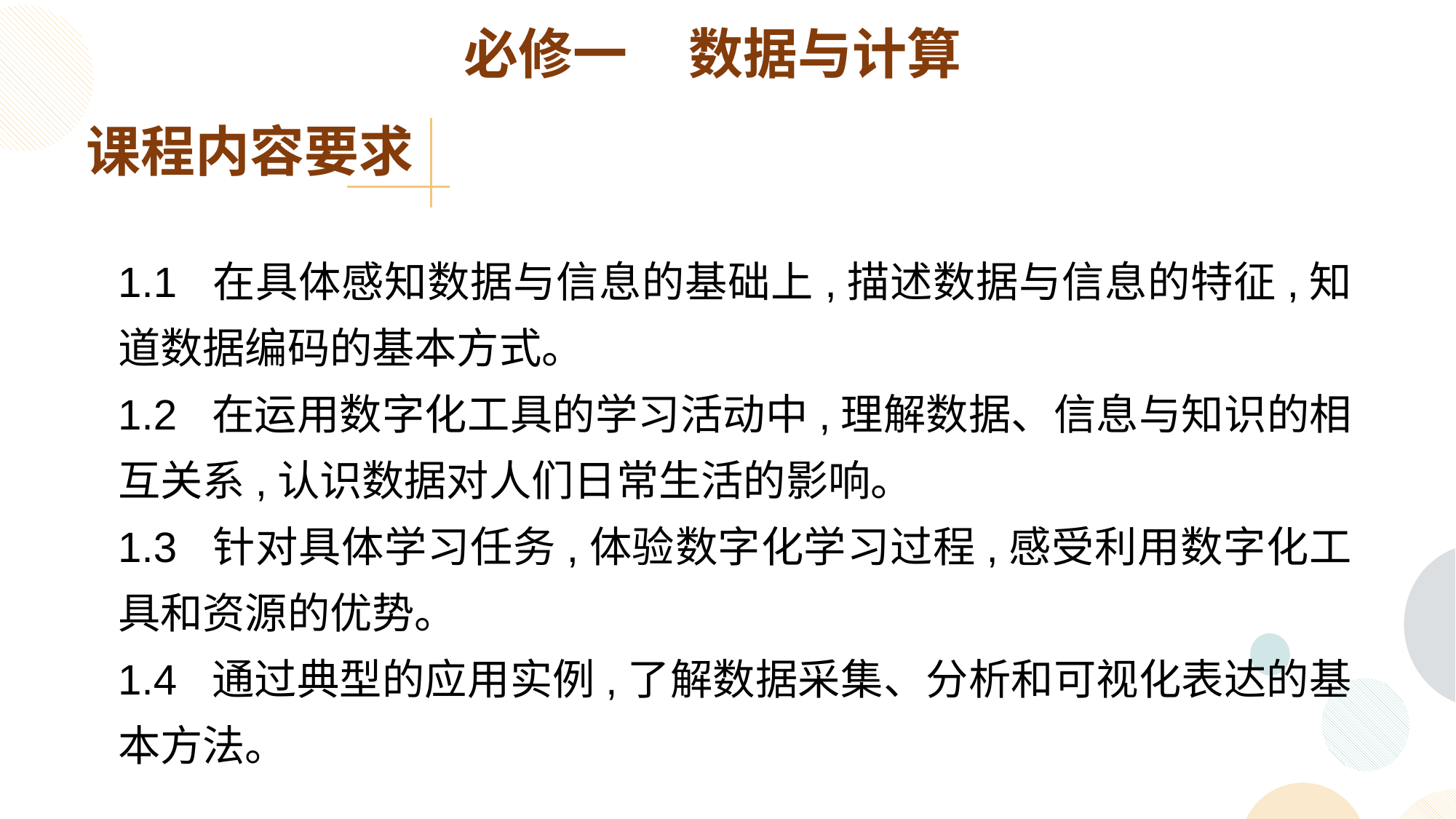

必修一     数据与计算
课程内容要求
1.1  在具体感知数据与信息的基础上,描述数据与信息的特征,知道数据编码的基本方式。
1.2  在运用数字化工具的学习活动中,理解数据、信息与知识的相互关系,认识数据对人们日常生活的影响。
1.3  针对具体学习任务,体验数字化学习过程,感受利用数字化工具和资源的优势。
1.4  通过典型的应用实例,了解数据采集、分析和可视化表达的基本方法。